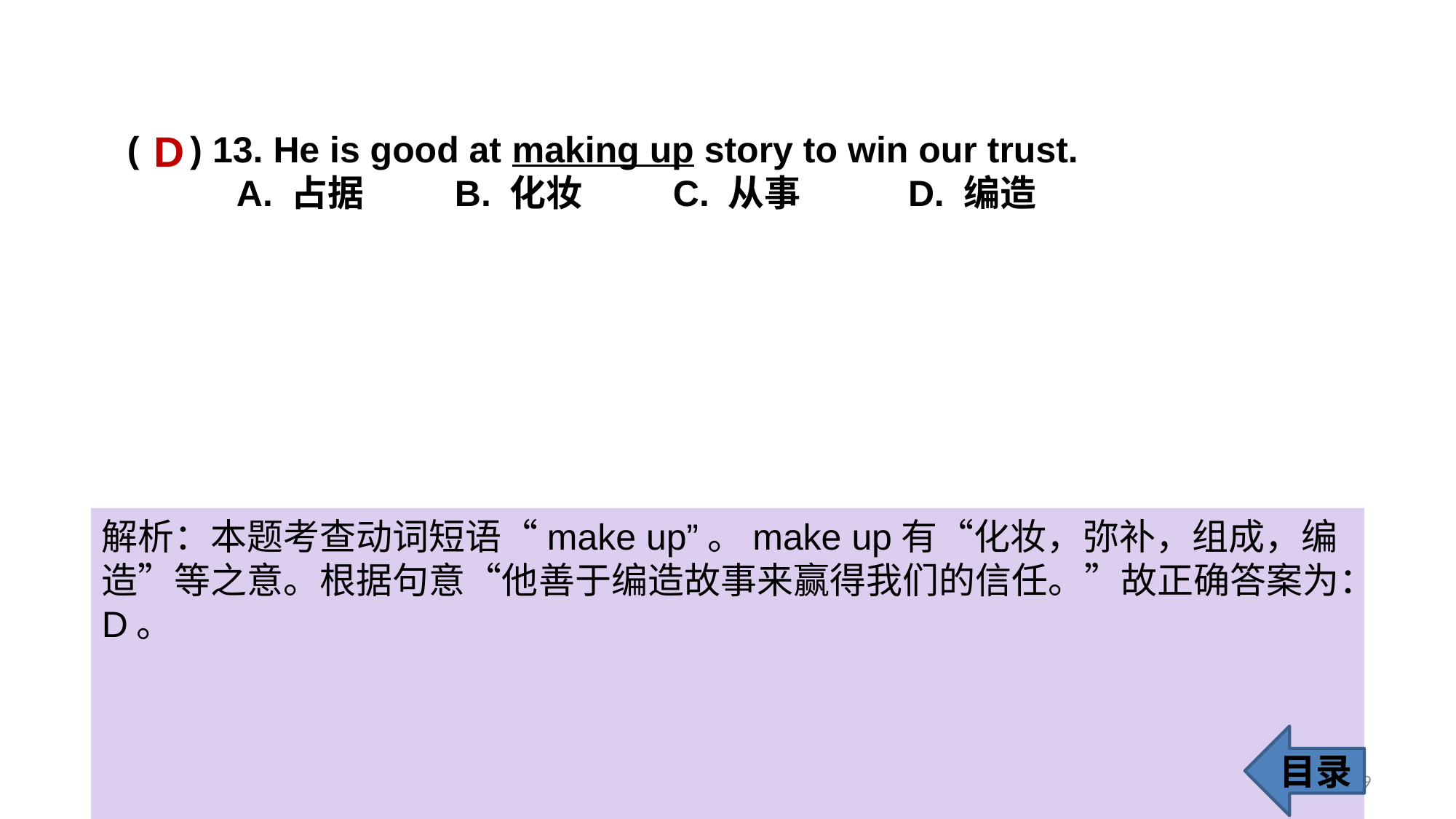

D
(     ) 13. He is good at making up story to win our trust.
	A. 占据 	B. 化妆 	C. 从事	 D. 编造

解析：本题考查动词短语“make up”。make up有“化妆，弥补，组成，编造”等之意。根据句意“他善于编造故事来赢得我们的信任。”故正确答案为：D。
目录
19